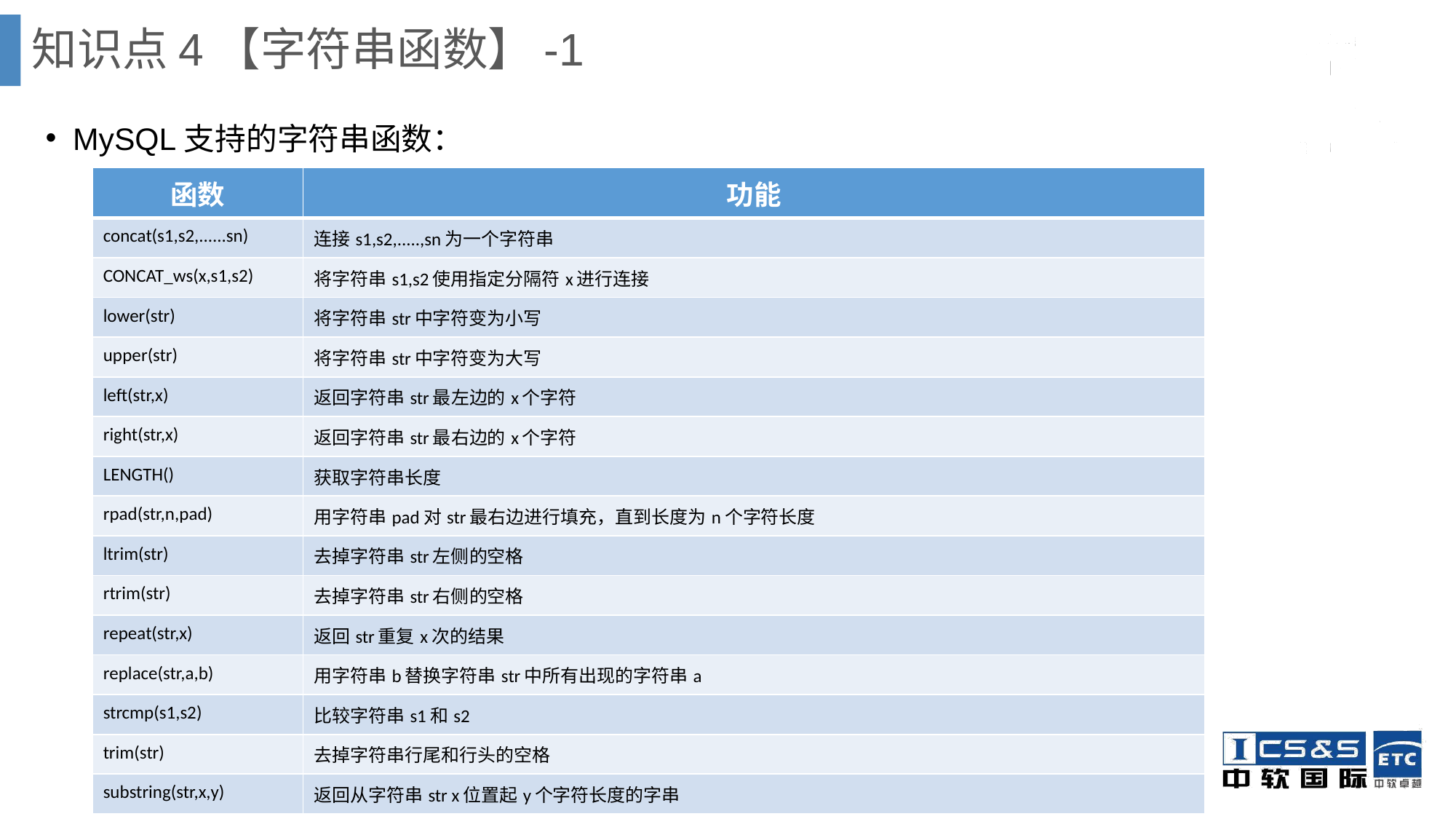

知识点4【字符串函数】-1
MySQL支持的字符串函数：

| 函数 | 功能 |
| --- | --- |
| concat(s1,s2,......sn) | 连接s1,s2,.....,sn为一个字符串 |
| CONCAT\_ws(x,s1,s2) | 将字符串s1,s2使用指定分隔符x进行连接 |
| lower(str) | 将字符串str中字符变为小写 |
| upper(str) | 将字符串str中字符变为大写 |
| left(str,x) | 返回字符串str最左边的x个字符 |
| right(str,x) | 返回字符串str最右边的x个字符 |
| LENGTH() | 获取字符串长度 |
| rpad(str,n,pad) | 用字符串pad对str最右边进行填充，直到长度为n个字符长度 |
| ltrim(str) | 去掉字符串str左侧的空格 |
| rtrim(str) | 去掉字符串str右侧的空格 |
| repeat(str,x) | 返回str重复x次的结果 |
| replace(str,a,b) | 用字符串b替换字符串str中所有出现的字符串a |
| strcmp(s1,s2) | 比较字符串s1和s2 |
| trim(str) | 去掉字符串行尾和行头的空格 |
| substring(str,x,y) | 返回从字符串str x位置起y个字符长度的字串 |